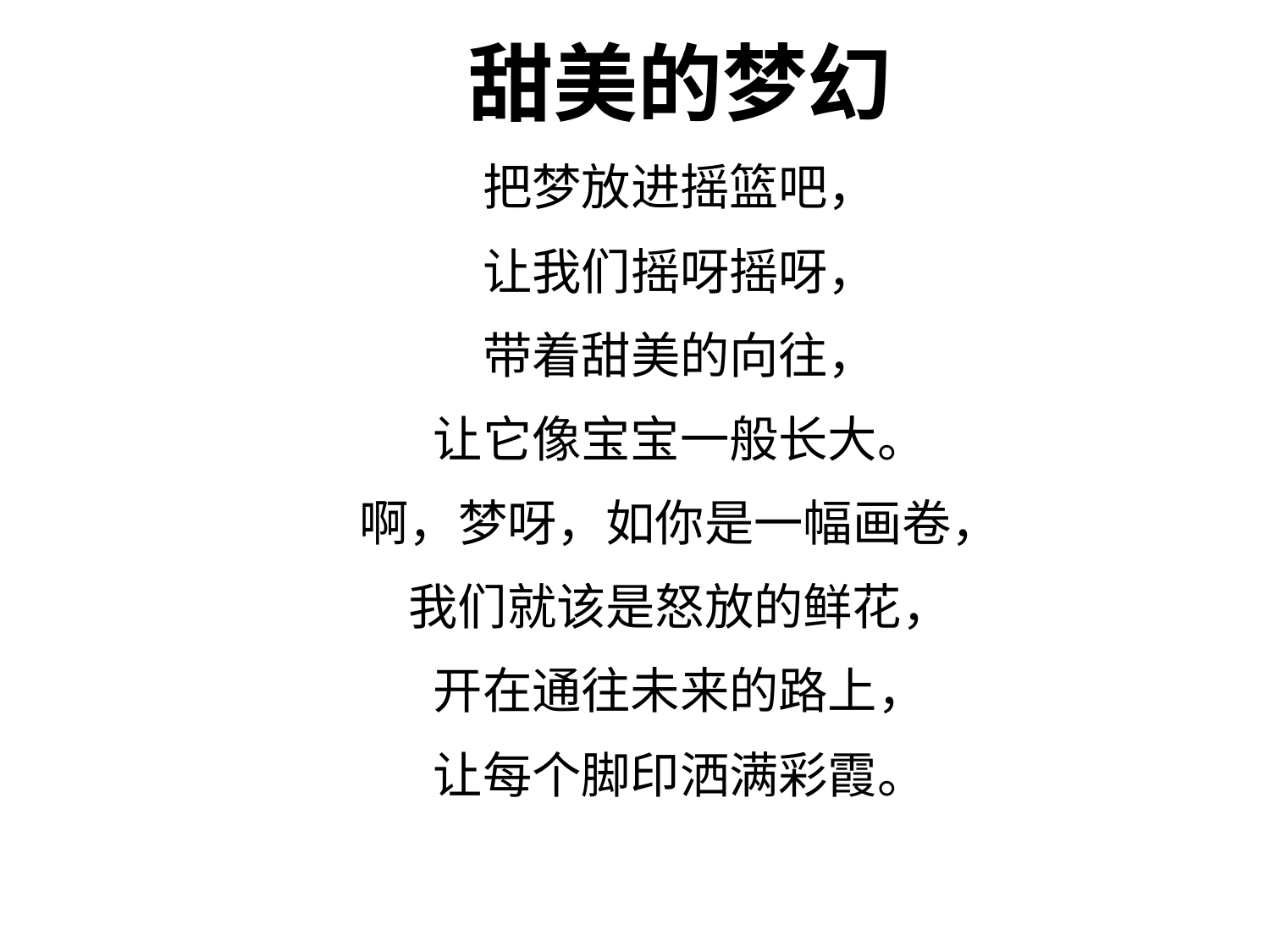

甜美的梦幻
把梦放进摇篮吧，
让我们摇呀摇呀，
带着甜美的向往，
让它像宝宝一般长大。
啊，梦呀，如你是一幅画卷，
我们就该是怒放的鲜花，
开在通往未来的路上，
让每个脚印洒满彩霞。

——（德）舒曼